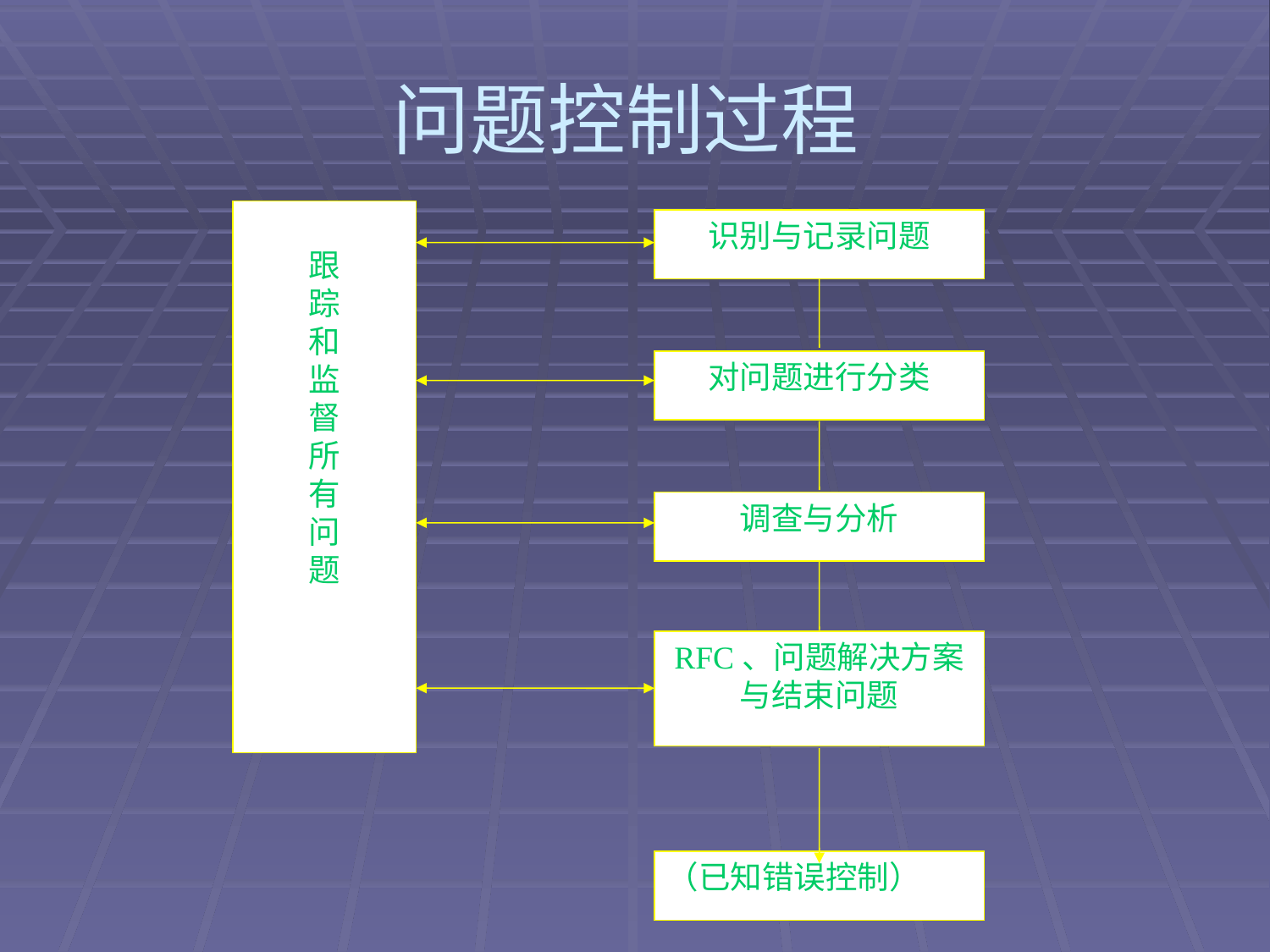

# 问题控制过程

跟
踪
和
监
督
所
有
问
题
识别与记录问题

对问题进行分类

调查与分析

RFC、问题解决方案与结束问题

（已知错误控制）